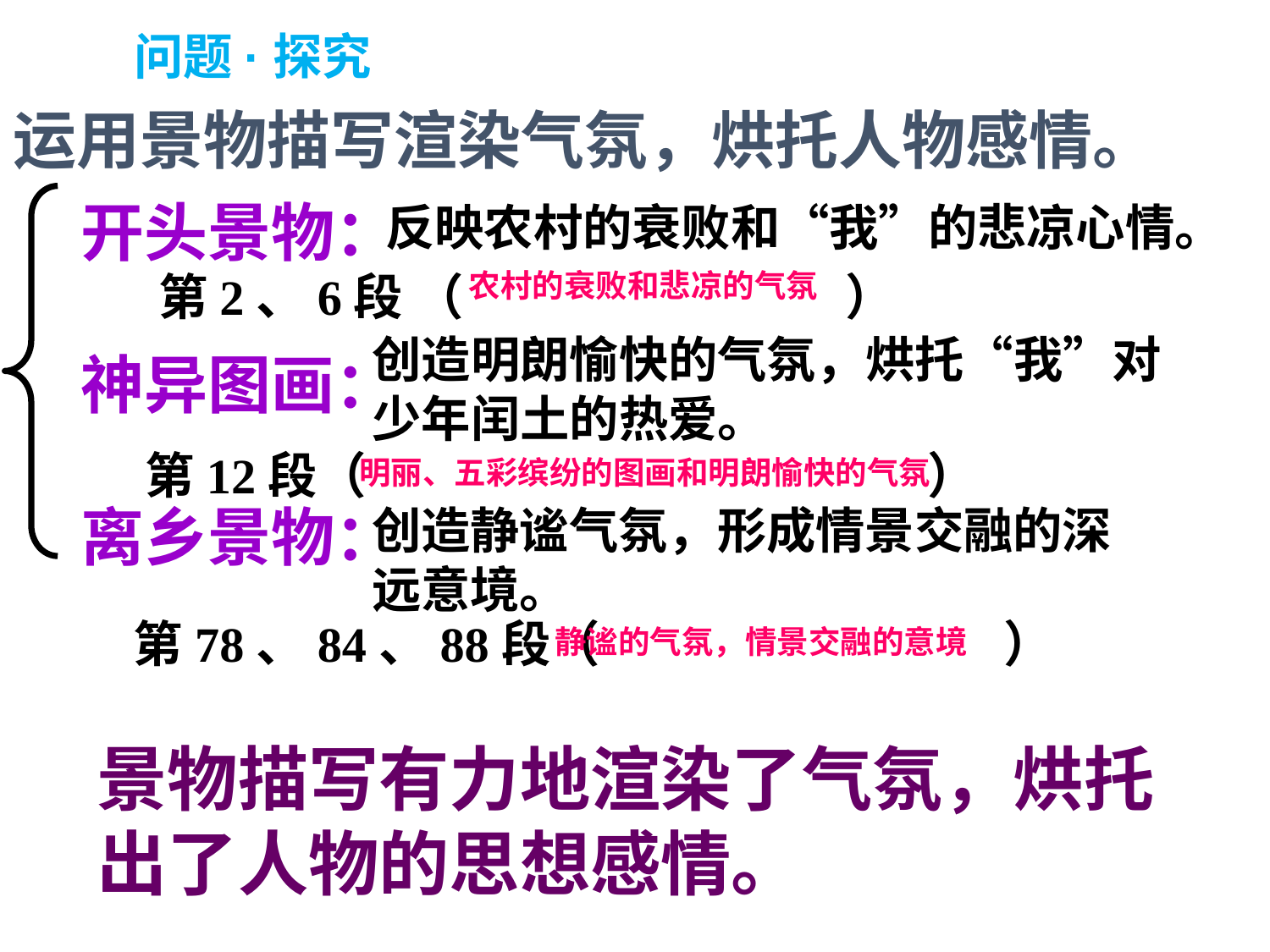

问题·探究
运用景物描写渲染气氛，烘托人物感情。

开头景物：

神异图画：

离乡景物：
反映农村的衰败和“我”的悲凉心情。
第2、6段 （                                  ）
农村的衰败和悲凉的气氛
创造明朗愉快的气氛，烘托“我”对
少年闰土的热爱。
第12段（                                                  ）
明丽、五彩缤纷的图画和明朗愉快的气氛
创造静谧气氛，形成情景交融的深
远意境。
第78、84、88段（                                    ）
静谧的气氛，情景交融的意境
景物描写有力地渲染了气氛，烘托出了人物的思想感情。